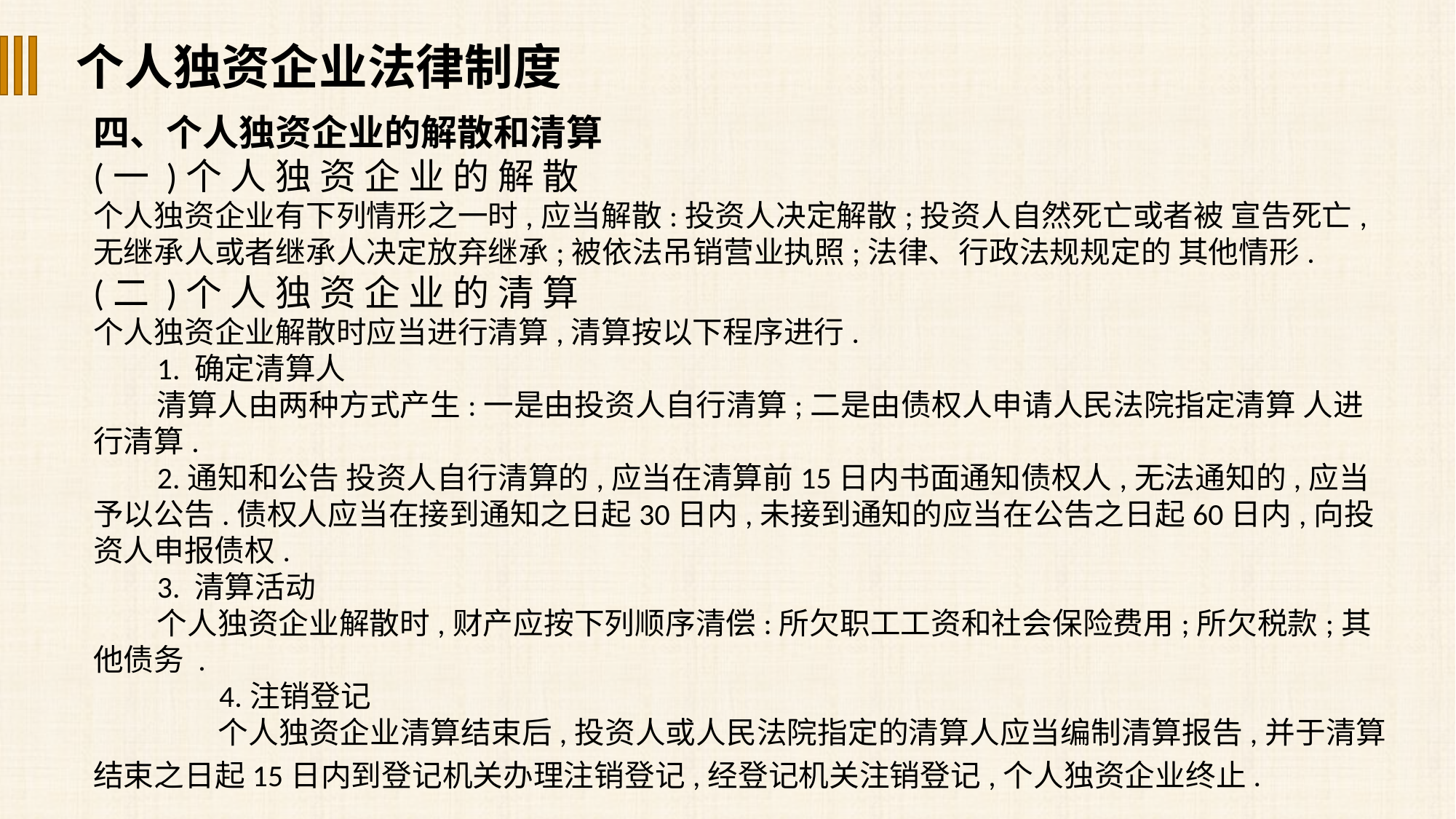

个人独资企业法律制度

四、个人独资企业的解散和清算
(一 )个 人 独 资 企 业 的 解 散
个人独资企业有下列情形之一时,应当解散:投资人决定解散;投资人自然死亡或者被 宣告死亡,无继承人或者继承人决定放弃继承;被依法吊销营业执照;法律、行政法规规定的 其他情形.
(二 )个 人 独 资 企 业 的 清 算
个人独资企业解散时应当进行清算,清算按以下程序进行.
1. 确定清算人
清算人由两种方式产生:一是由投资人自行清算;二是由债权人申请人民法院指定清算 人进行清算.
2.通知和公告 投资人自行清算的,应当在清算前15日内书面通知债权人,无法通知的,应当予以公告.债权人应当在接到通知之日起30日内,未接到通知的应当在公告之日起60日内,向投 资人申报债权.
3. 清算活动
个人独资企业解散时,财产应按下列顺序清偿:所欠职工工资和社会保险费用;所欠税款;其他债务 .
         4.注销登记
        个人独资企业清算结束后,投资人或人民法院指定的清算人应当编制清算报告,并于清算结束之日起15日内到登记机关办理注销登记,经登记机关注销登记,个人独资企业终止.